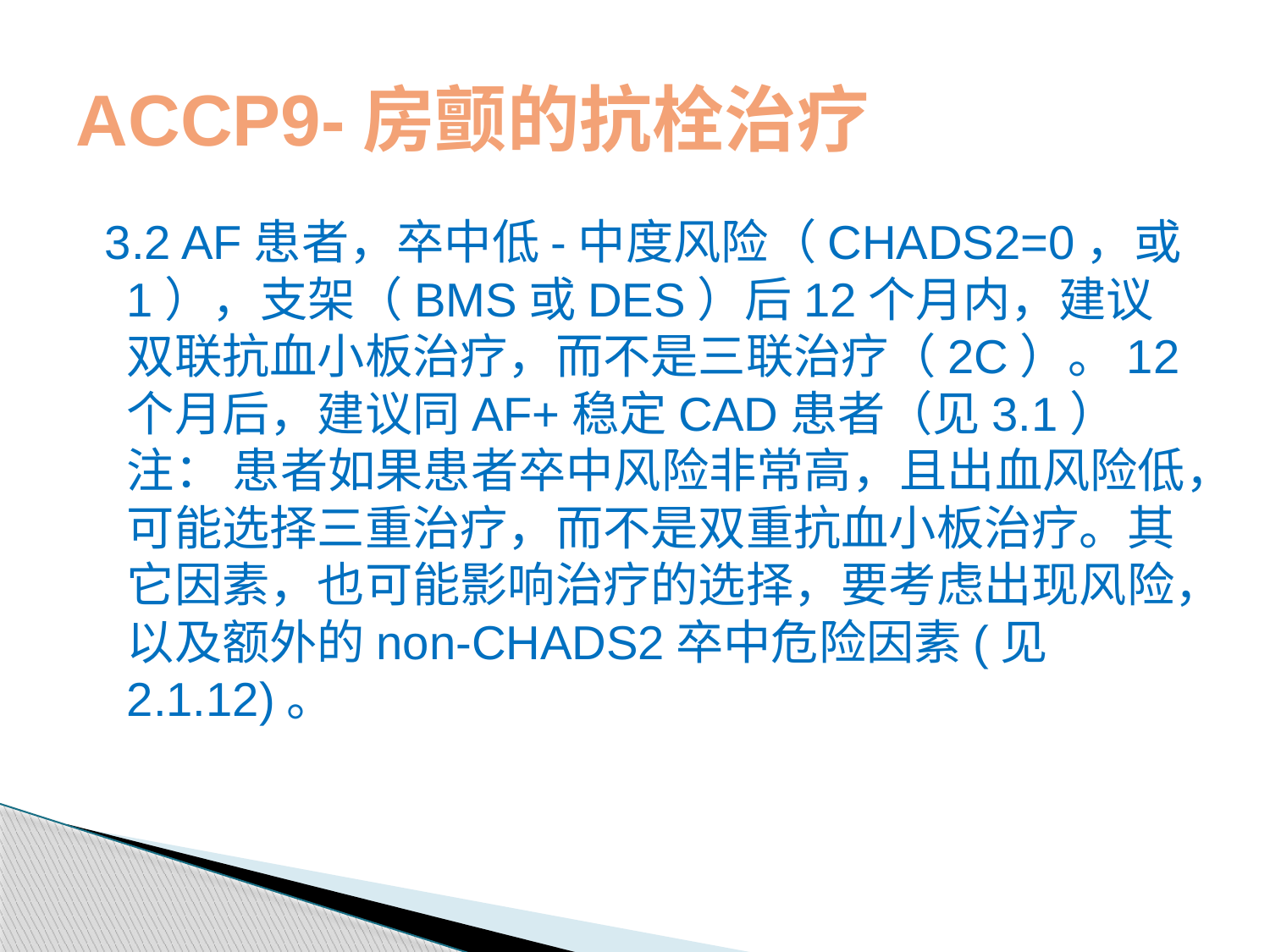

# ACCP9-房颤的抗栓治疗
 3.2 AF患者，卒中低-中度风险（CHADS2=0，或1），支架（BMS或DES）后12个月内，建议双联抗血小板治疗，而不是三联治疗（2C）。12个月后，建议同AF+稳定CAD患者（见3.1）
注： 患者如果患者卒中风险非常高，且出血风险低，可能选择三重治疗，而不是双重抗血小板治疗。其它因素，也可能影响治疗的选择，要考虑出现风险，以及额外的non-CHADS2卒中危险因素(见2.1.12)。